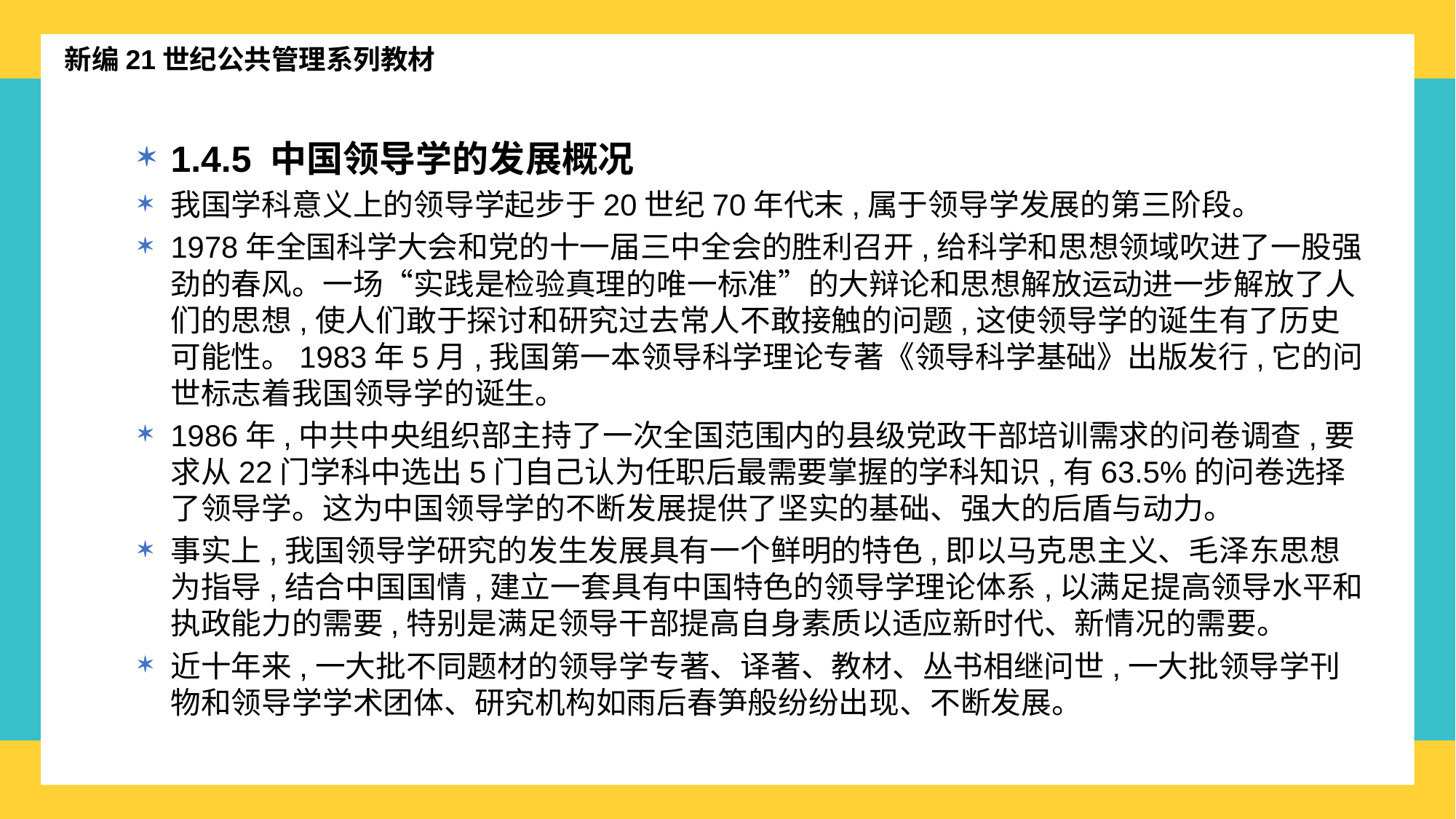

新编21世纪公共管理系列教材
1.4.5 中国领导学的发展概况
我国学科意义上的领导学起步于20世纪70年代末,属于领导学发展的第三阶段。
1978年全国科学大会和党的十一届三中全会的胜利召开,给科学和思想领域吹进了一股强劲的春风。一场“实践是检验真理的唯一标准”的大辩论和思想解放运动进一步解放了人们的思想,使人们敢于探讨和研究过去常人不敢接触的问题,这使领导学的诞生有了历史可能性。1983年5月,我国第一本领导科学理论专著《领导科学基础》出版发行,它的问世标志着我国领导学的诞生。
1986年,中共中央组织部主持了一次全国范围内的县级党政干部培训需求的问卷调查,要求从22门学科中选出5门自己认为任职后最需要掌握的学科知识,有63.5%的问卷选择了领导学。这为中国领导学的不断发展提供了坚实的基础、强大的后盾与动力。
事实上,我国领导学研究的发生发展具有一个鲜明的特色,即以马克思主义、毛泽东思想为指导,结合中国国情,建立一套具有中国特色的领导学理论体系,以满足提高领导水平和执政能力的需要,特别是满足领导干部提高自身素质以适应新时代、新情况的需要。
近十年来,一大批不同题材的领导学专著、译著、教材、丛书相继问世,一大批领导学刊物和领导学学术团体、研究机构如雨后春笋般纷纷出现、不断发展。